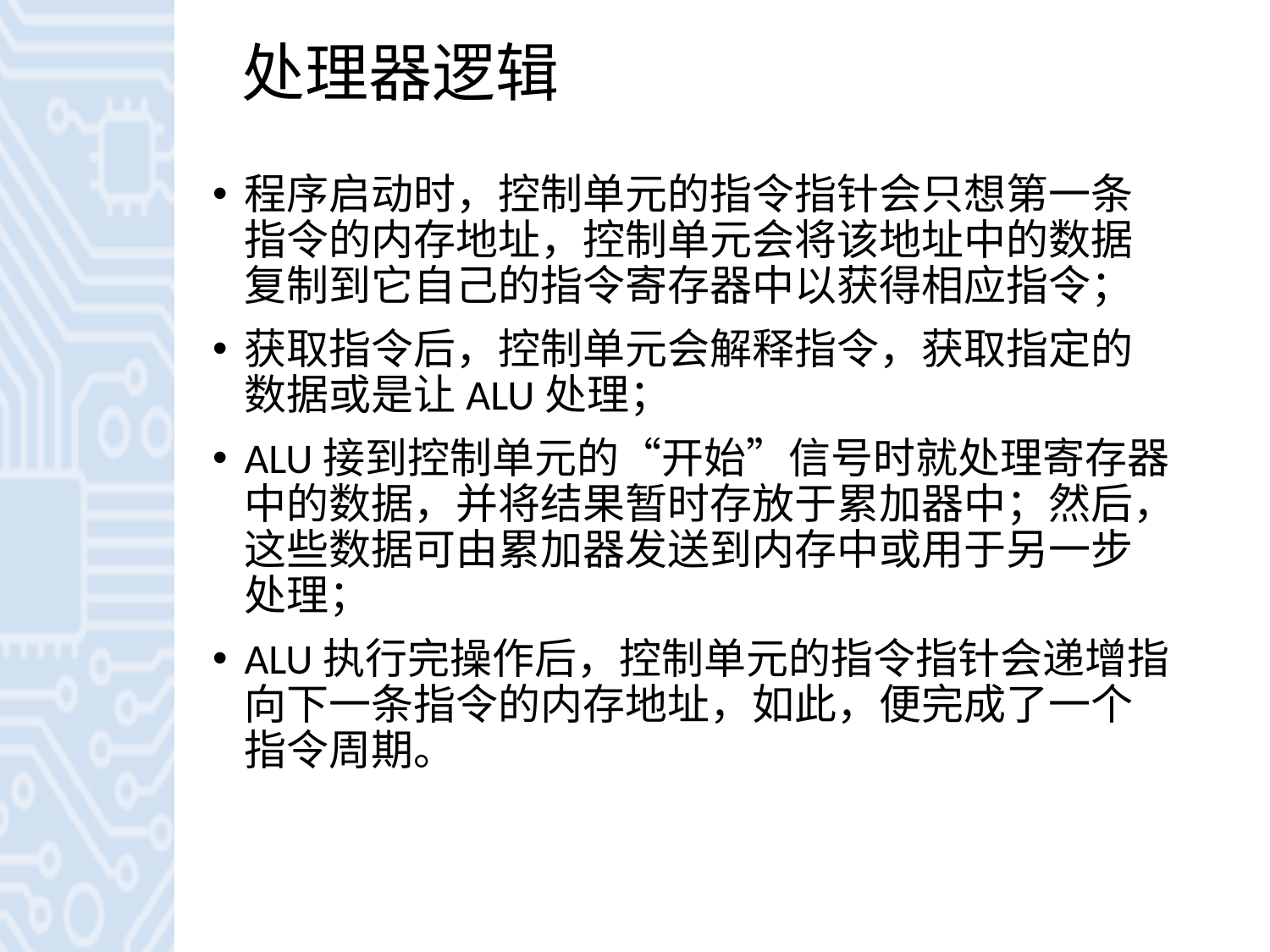

# 处理器逻辑
程序启动时，控制单元的指令指针会只想第一条指令的内存地址，控制单元会将该地址中的数据复制到它自己的指令寄存器中以获得相应指令；
获取指令后，控制单元会解释指令，获取指定的数据或是让ALU处理；
ALU接到控制单元的“开始”信号时就处理寄存器中的数据，并将结果暂时存放于累加器中；然后，这些数据可由累加器发送到内存中或用于另一步处理；
ALU执行完操作后，控制单元的指令指针会递增指向下一条指令的内存地址，如此，便完成了一个指令周期。